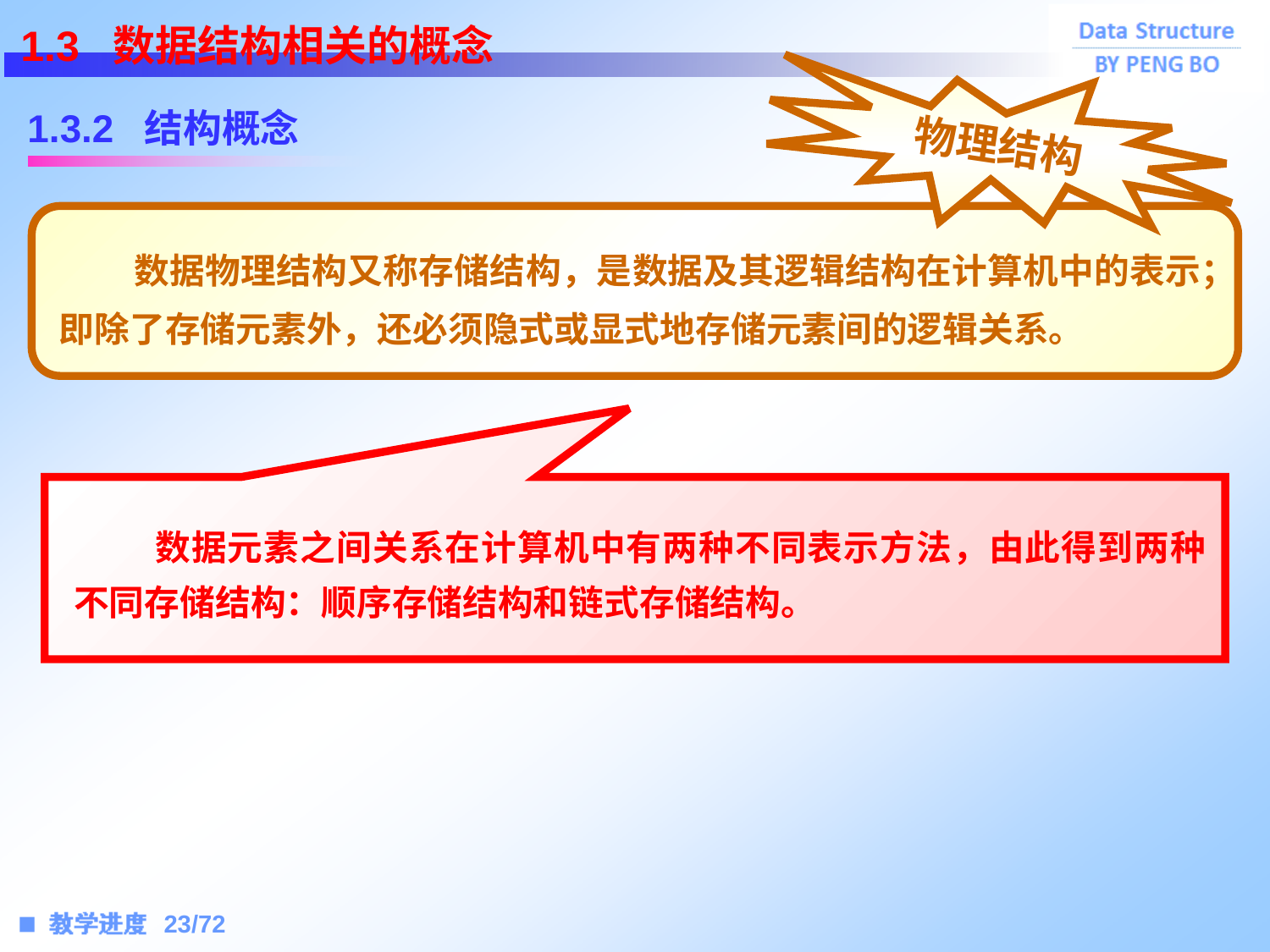

1.3  数据结构相关的概念

1.3.2  结构概念

物理结构

        数据物理结构又称存储结构，是数据及其逻辑结构在计算机中的表示；即除了存储元素外，还必须隐式或显式地存储元素间的逻辑关系。

        数据元素之间关系在计算机中有两种不同表示方法，由此得到两种不同存储结构：顺序存储结构和链式存储结构。